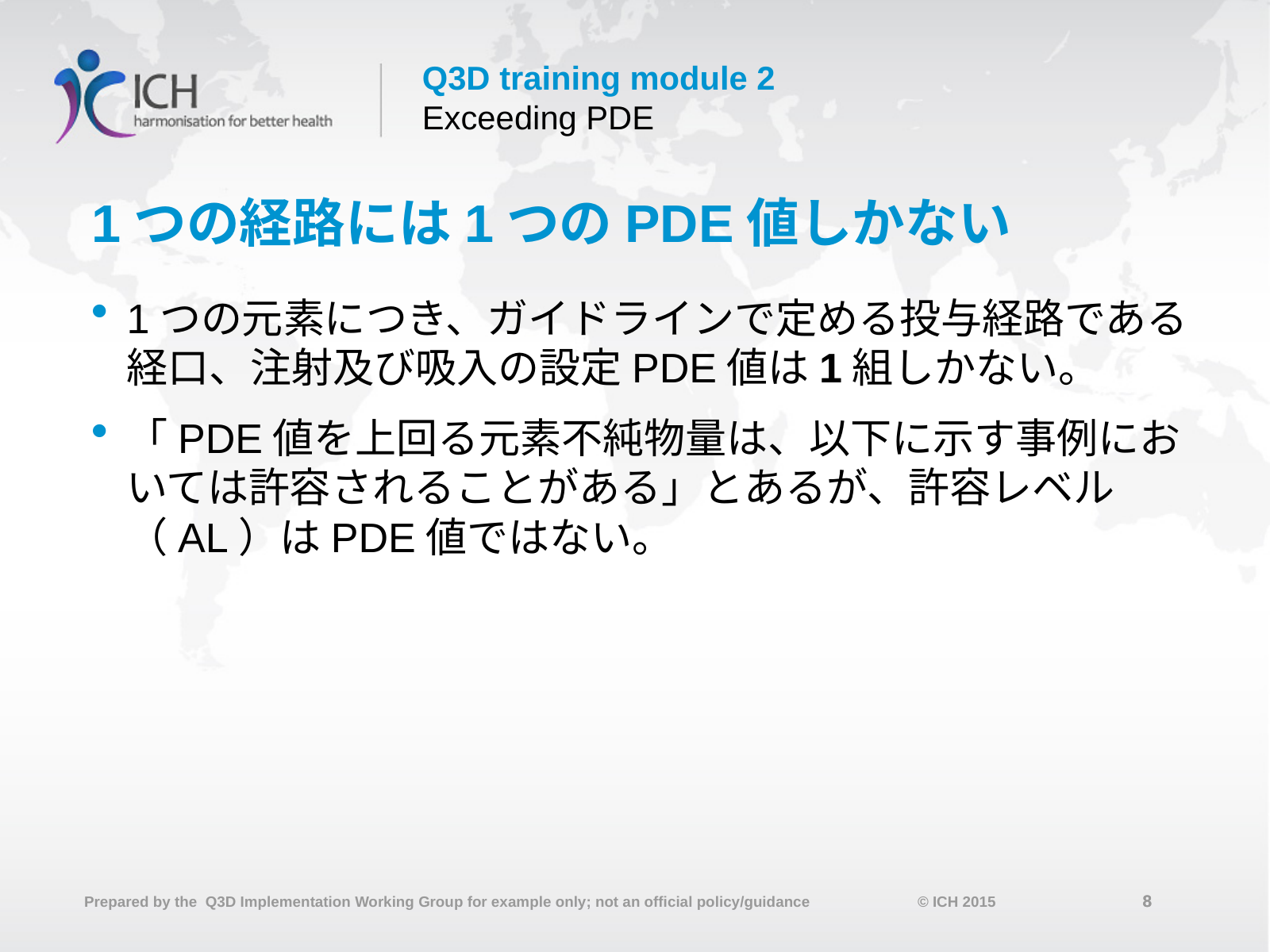

# 1つの経路には1つのPDE値しかない
1つの元素につき、ガイドラインで定める投与経路である経口、注射及び吸入の設定PDE値は1組しかない。
「PDE値を上回る元素不純物量は、以下に示す事例においては許容されることがある」とあるが、許容レベル（AL）はPDE値ではない。